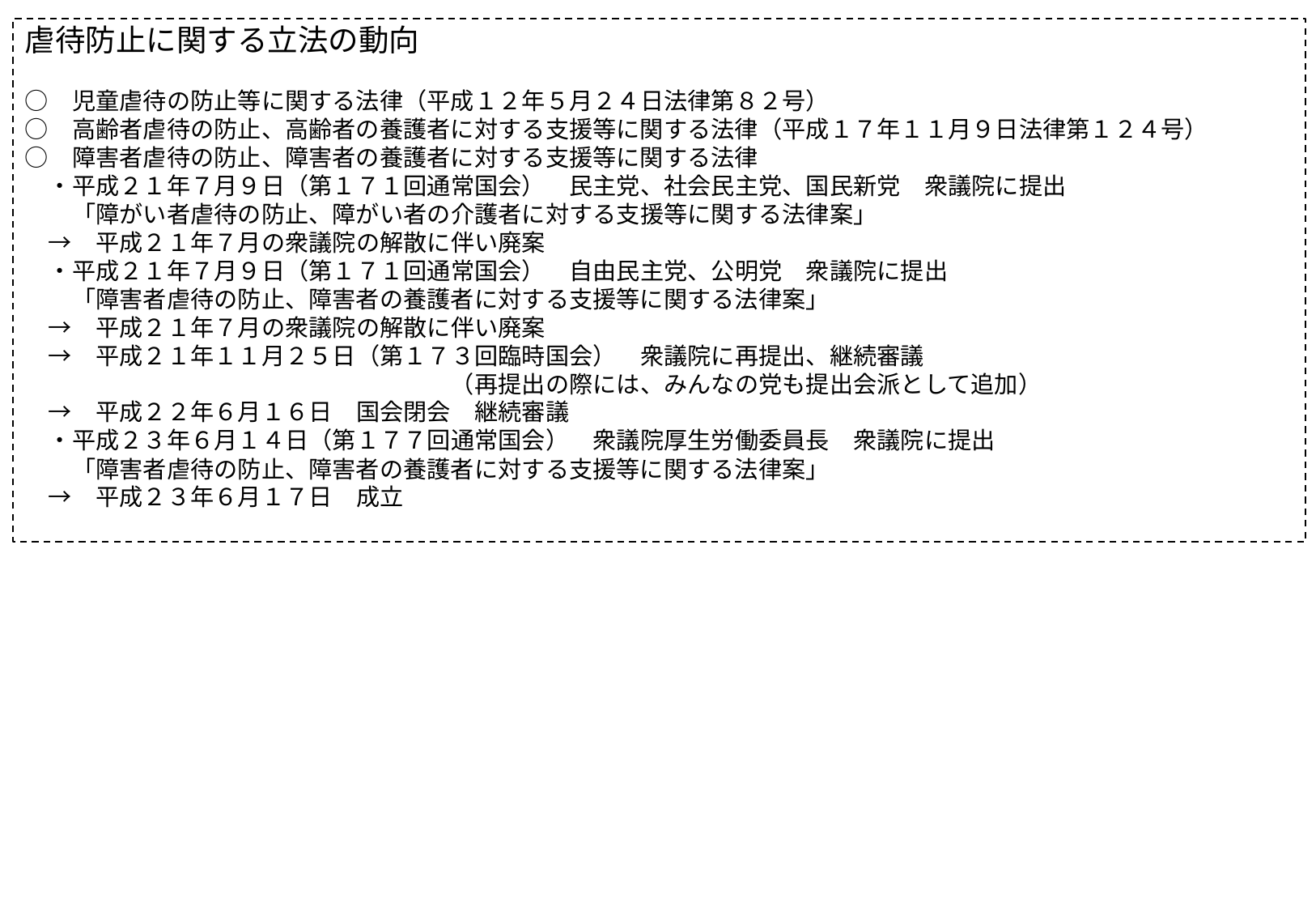

# 虐待防止に関する立法の動向 ○　児童虐待の防止等に関する法律（平成１２年５月２４日法律第８２号） ○　高齢者虐待の防止、高齢者の養護者に対する支援等に関する法律（平成１７年１１月９日法律第１２４号） ○　障害者虐待の防止、障害者の養護者に対する支援等に関する法律 　・平成２１年７月９日（第１７１回通常国会）　民主党、社会民主党、国民新党　衆議院に提出 　　「障がい者虐待の防止、障がい者の介護者に対する支援等に関する法律案」 　→　平成２１年７月の衆議院の解散に伴い廃案 　・平成２１年７月９日（第１７１回通常国会）　自由民主党、公明党　衆議院に提出 　　「障害者虐待の防止、障害者の養護者に対する支援等に関する法律案」 　→　平成２１年７月の衆議院の解散に伴い廃案 　→　平成２１年１１月２５日（第１７３回臨時国会）　衆議院に再提出、継続審議 　　　　　　　　　　　　　　　　　　（再提出の際には、みんなの党も提出会派として追加） 　→　平成２２年６月１６日　国会閉会　継続審議 　・平成２３年６月１４日（第１７７回通常国会）　衆議院厚生労働委員長　衆議院に提出 　　「障害者虐待の防止、障害者の養護者に対する支援等に関する法律案」 　→　平成２３年６月１７日　成立